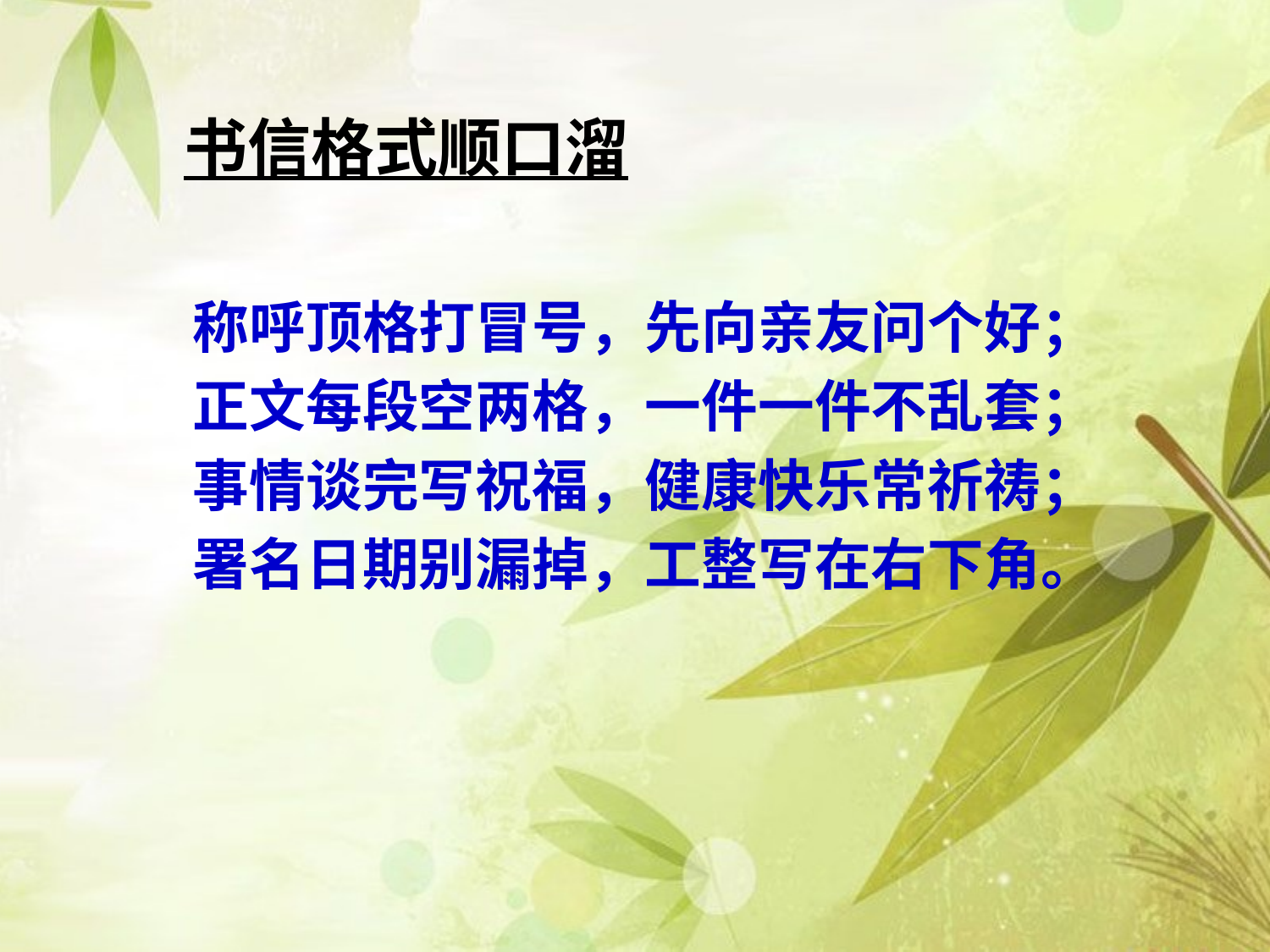

书信格式顺口溜
        称呼顶格打冒号，先向亲友问个好；
        正文每段空两格，一件一件不乱套；
        事情谈完写祝福，健康快乐常祈祷；
        署名日期别漏掉，工整写在右下角。